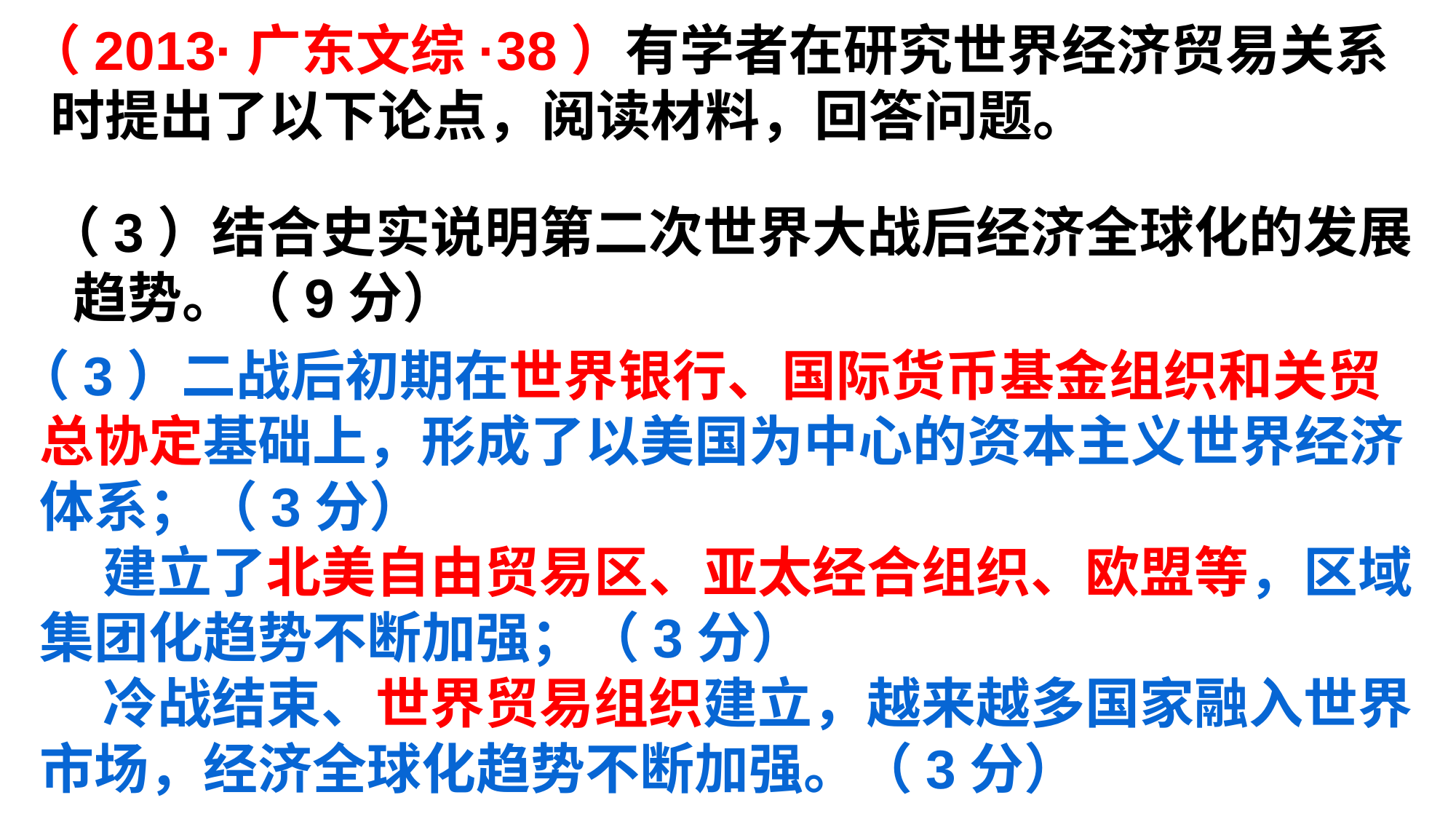

（2013·广东文综·38）有学者在研究世界经济贸易关系时提出了以下论点，阅读材料，回答问题。
（3）结合史实说明第二次世界大战后经济全球化的发展趋势。（9分）
（3）二战后初期在世界银行、国际货币基金组织和关贸总协定基础上，形成了以美国为中心的资本主义世界经济体系；（3分）
      建立了北美自由贸易区、亚太经合组织、欧盟等，区域集团化趋势不断加强；（3分）
      冷战结束、世界贸易组织建立，越来越多国家融入世界市场，经济全球化趋势不断加强。（3分）